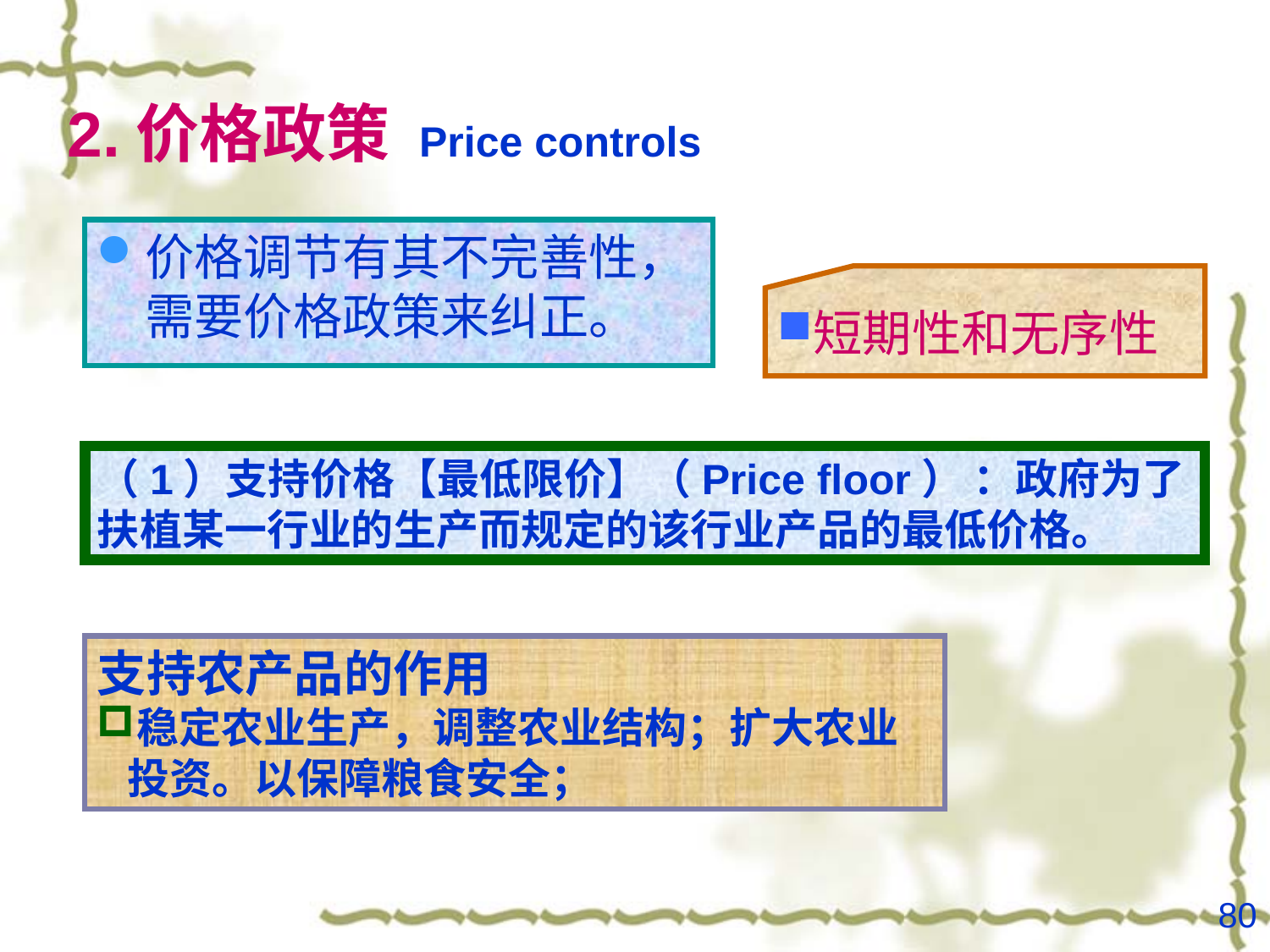

# 2.价格政策 Price controls
价格调节有其不完善性，需要价格政策来纠正。
短期性和无序性
（1）支持价格【最低限价】（Price floor） ：政府为了扶植某一行业的生产而规定的该行业产品的最低价格。
支持农产品的作用
稳定农业生产，调整农业结构；扩大农业投资。以保障粮食安全；
80